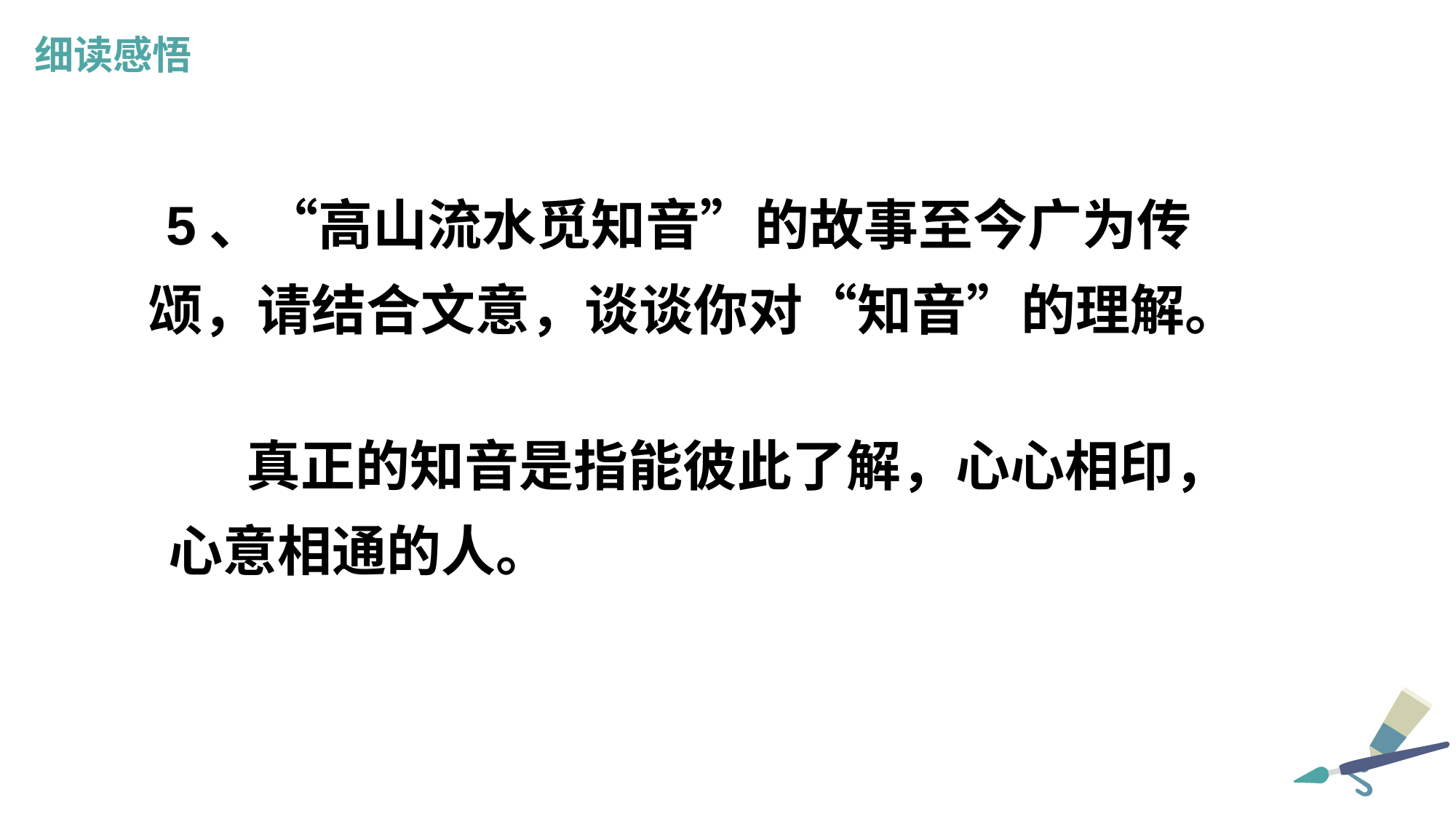

细读感悟
5、“高山流水觅知音”的故事至今广为传颂，请结合文意，谈谈你对“知音”的理解。
   真正的知音是指能彼此了解，心心相印，心意相通的人。